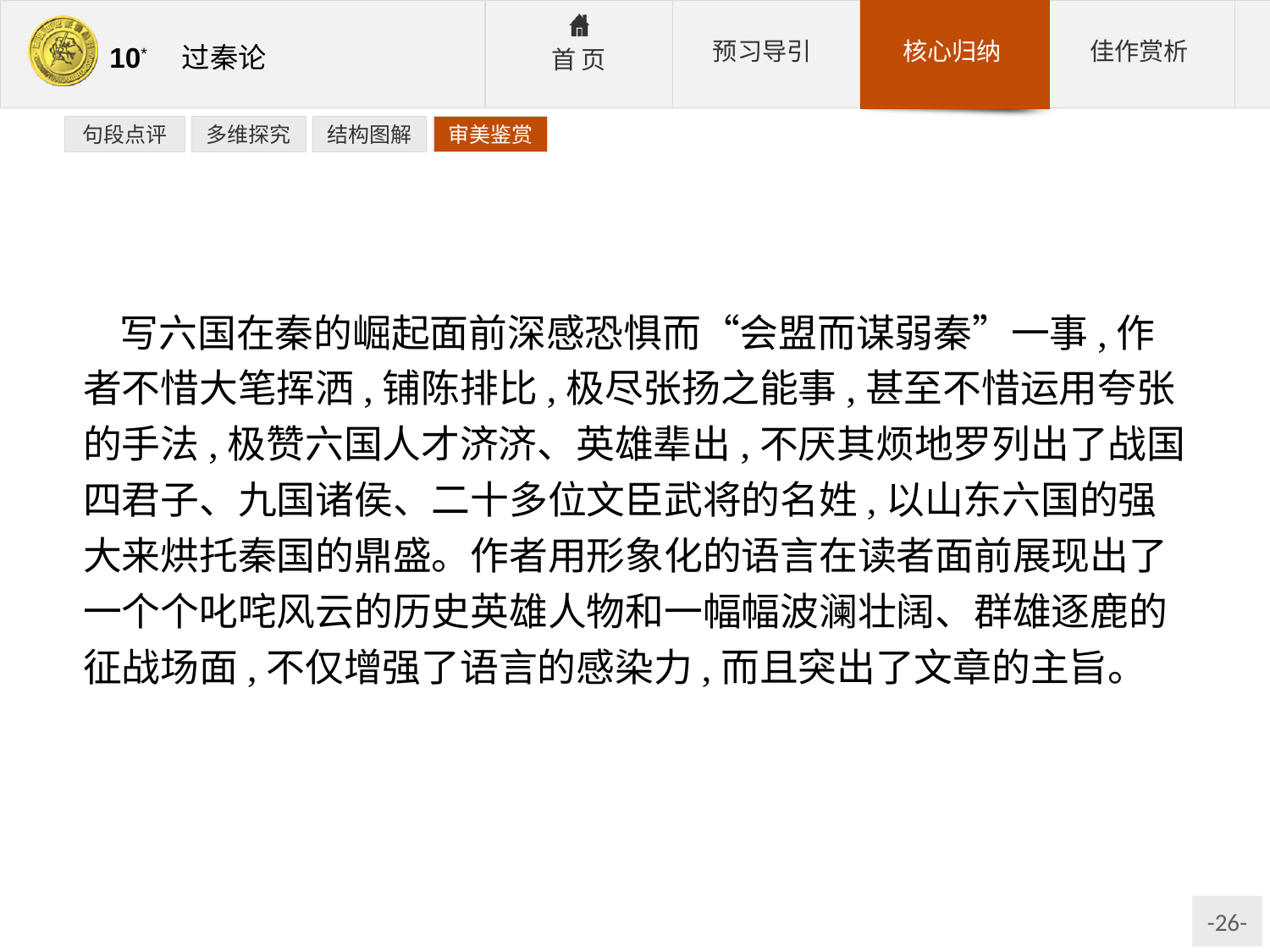

句段点评
多维探究
结构图解
审美鉴赏
写六国在秦的崛起面前深感恐惧而“会盟而谋弱秦”一事,作者不惜大笔挥洒,铺陈排比,极尽张扬之能事,甚至不惜运用夸张的手法,极赞六国人才济济、英雄辈出,不厌其烦地罗列出了战国四君子、九国诸侯、二十多位文臣武将的名姓,以山东六国的强大来烘托秦国的鼎盛。作者用形象化的语言在读者面前展现出了一个个叱咤风云的历史英雄人物和一幅幅波澜壮阔、群雄逐鹿的征战场面,不仅增强了语言的感染力,而且突出了文章的主旨。